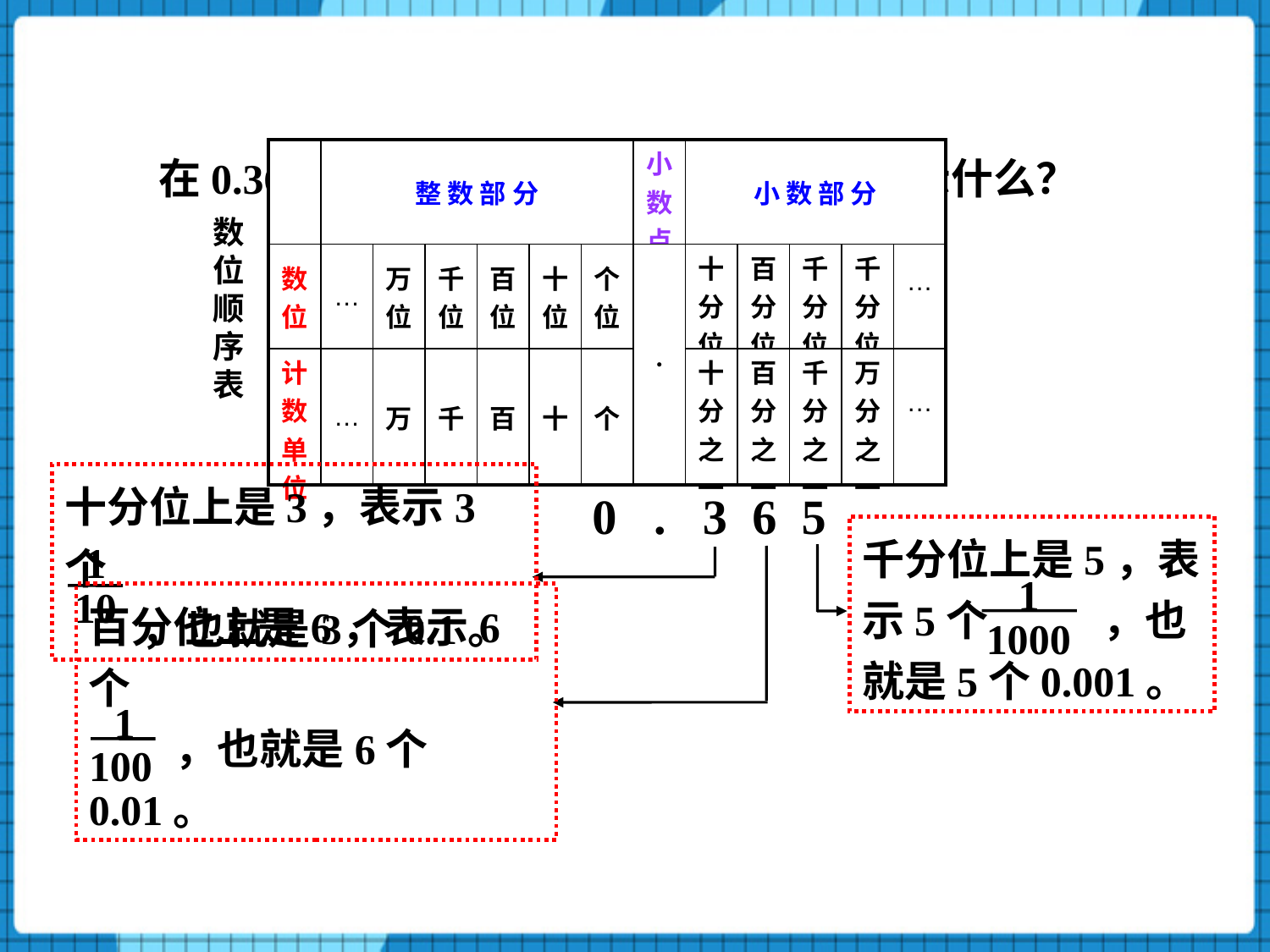

|  | 整 数 部 分 |  |  |  |  |  | 小 数 点 | 小 数 部 分 |  |  |  |  |
| --- | --- | --- | --- | --- | --- | --- | --- | --- | --- | --- | --- | --- |
| 数位 | … | 万位 | 千位 | 百位 | 十位 | 个位 | · | 十分位 | 百分位 | 千分位 | 千分位 | … |
| 计数单位 | … | 万 | 千 | 百 | 十 | 个 |  | 十分之一 | 百分之一 | 千分之一 | 万分之一 | … |
在0.365中，各数位上的数是几？分别表示什么？
数
位
顺
序
表
0   .   3  6  5
十分位上是3，表示3个
       ，也就是3个0.1。
1
10

千分位上是5，表示5个            ，也就是5个0.001。
1
1000

百分位上是6，表示6个
        ，也就是6个0.01。
1
100